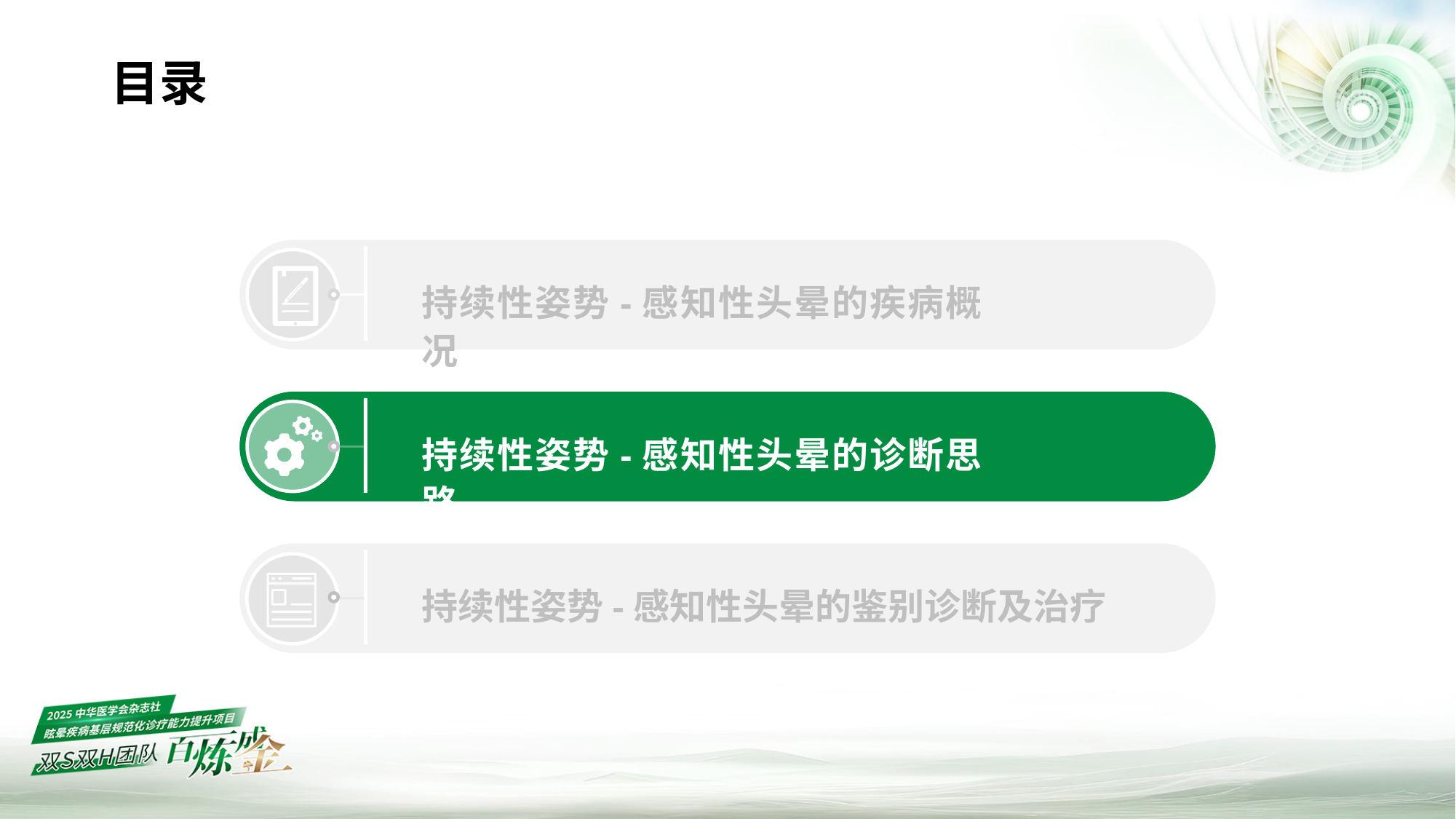

# 目录

持续性姿势-感知性头晕的疾病概况

持续性姿势-感知性头晕的诊断思路

持续性姿势-感知性头晕的鉴别诊断及治疗